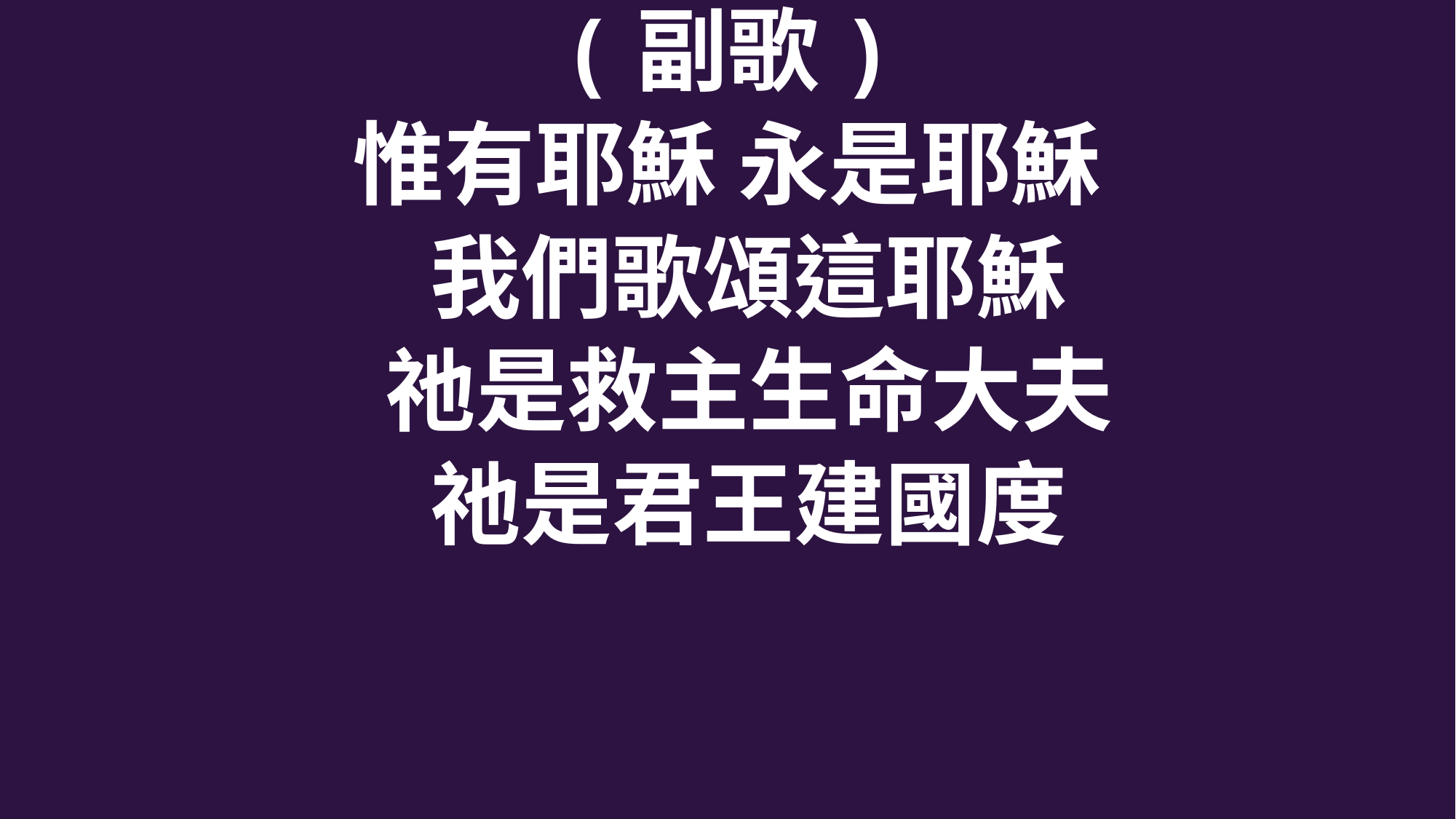

(副歌)
惟有耶穌 永是耶穌
 我們歌頌這耶穌
 祂是救主生命大夫
 祂是君王建國度